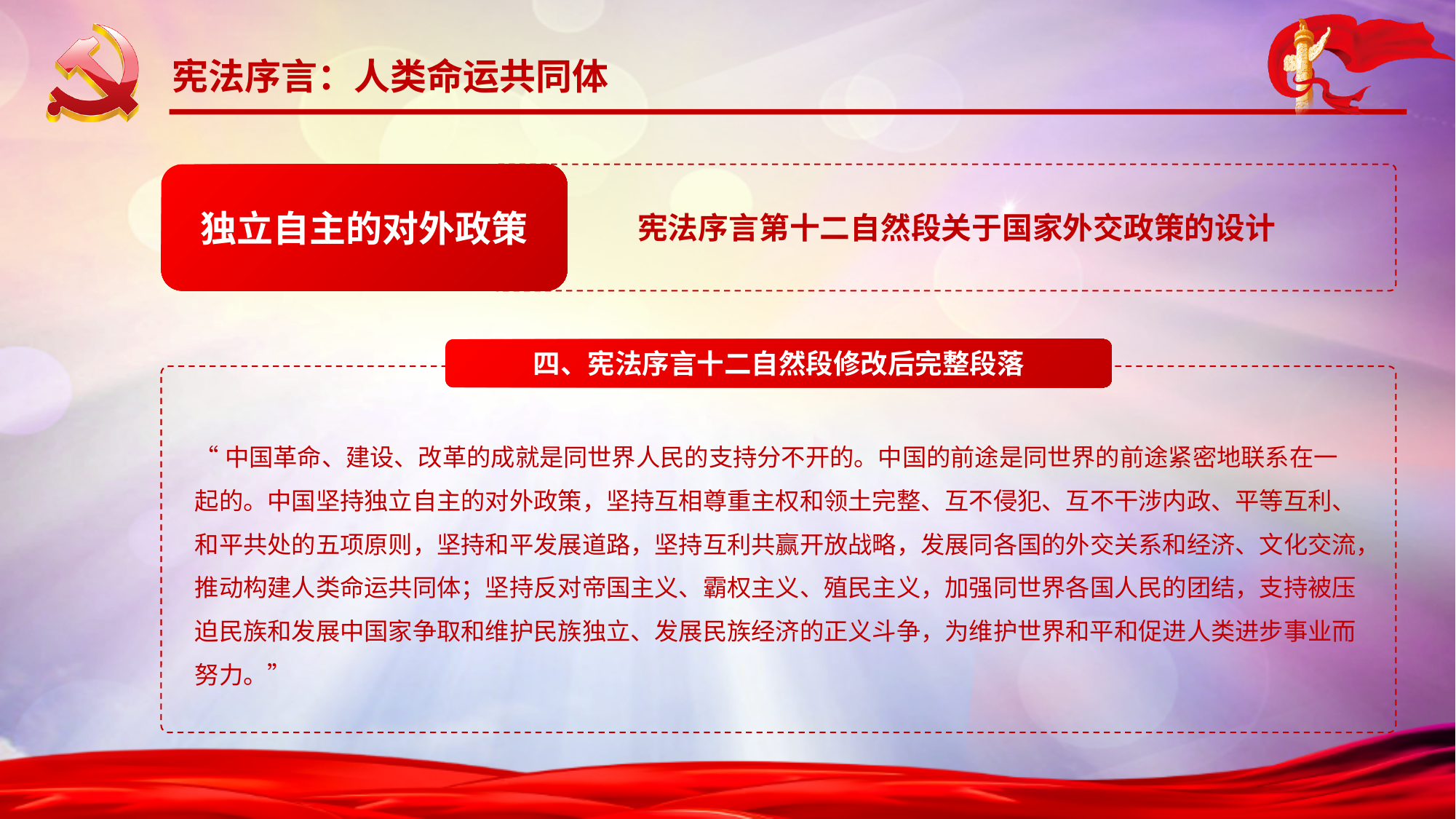

宪法序言：人类命运共同体
独立自主的对外政策

宪法序言第十二自然段关于国家外交政策的设计
四、宪法序言十二自然段修改后完整段落

“中国革命、建设、改革的成就是同世界人民的支持分不开的。中国的前途是同世界的前途紧密地联系在一起的。中国坚持独立自主的对外政策，坚持互相尊重主权和领土完整、互不侵犯、互不干涉内政、平等互利、和平共处的五项原则，坚持和平发展道路，坚持互利共赢开放战略，发展同各国的外交关系和经济、文化交流，推动构建人类命运共同体；坚持反对帝国主义、霸权主义、殖民主义，加强同世界各国人民的团结，支持被压迫民族和发展中国家争取和维护民族独立、发展民族经济的正义斗争，为维护世界和平和促进人类进步事业而努力。”